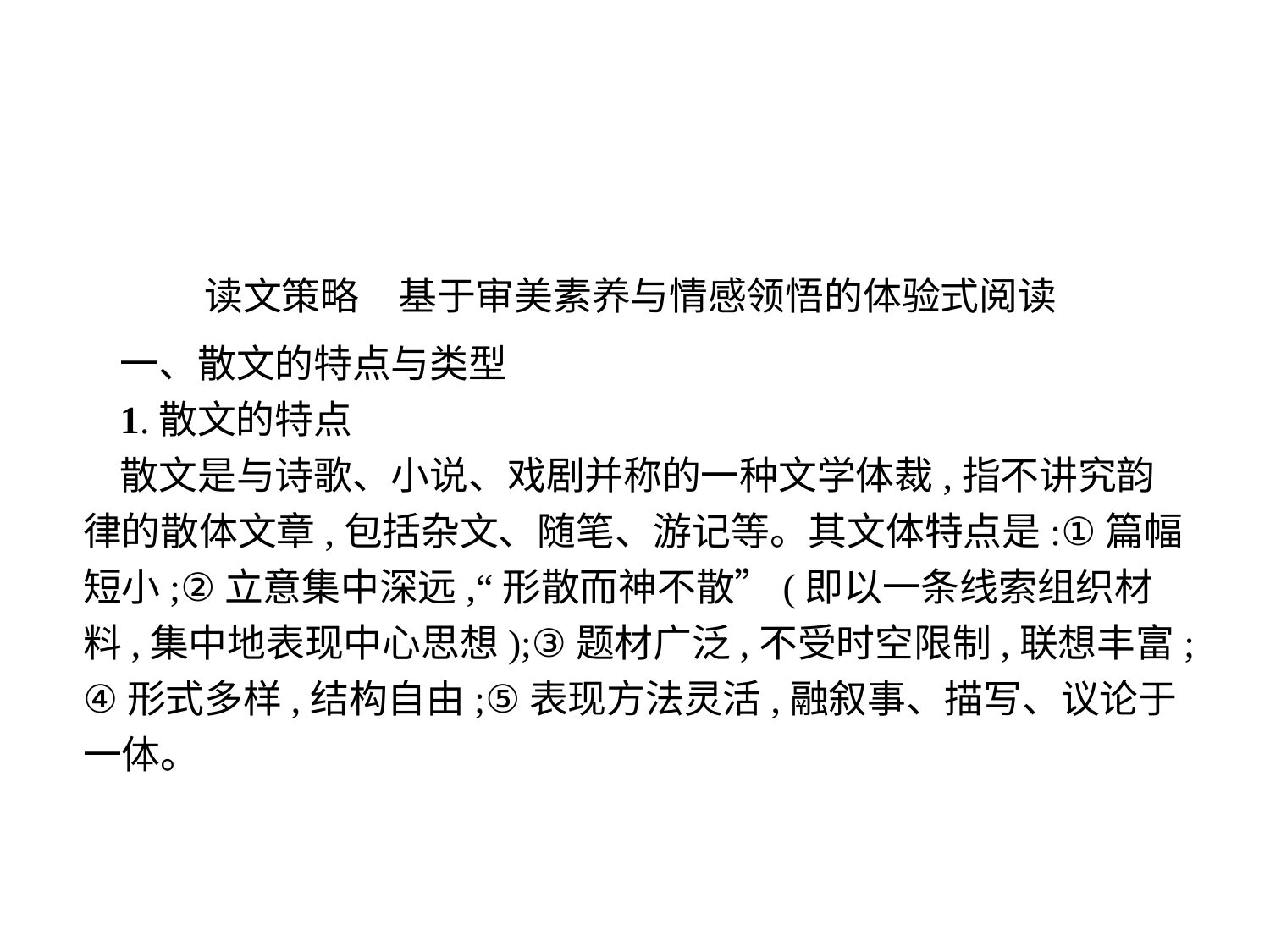

读文策略　基于审美素养与情感领悟的体验式阅读
一、散文的特点与类型
1.散文的特点
散文是与诗歌、小说、戏剧并称的一种文学体裁,指不讲究韵律的散体文章,包括杂文、随笔、游记等。其文体特点是:①篇幅短小;②立意集中深远,“形散而神不散”(即以一条线索组织材料,集中地表现中心思想);③题材广泛,不受时空限制,联想丰富;④形式多样,结构自由;⑤表现方法灵活,融叙事、描写、议论于一体。
-2-